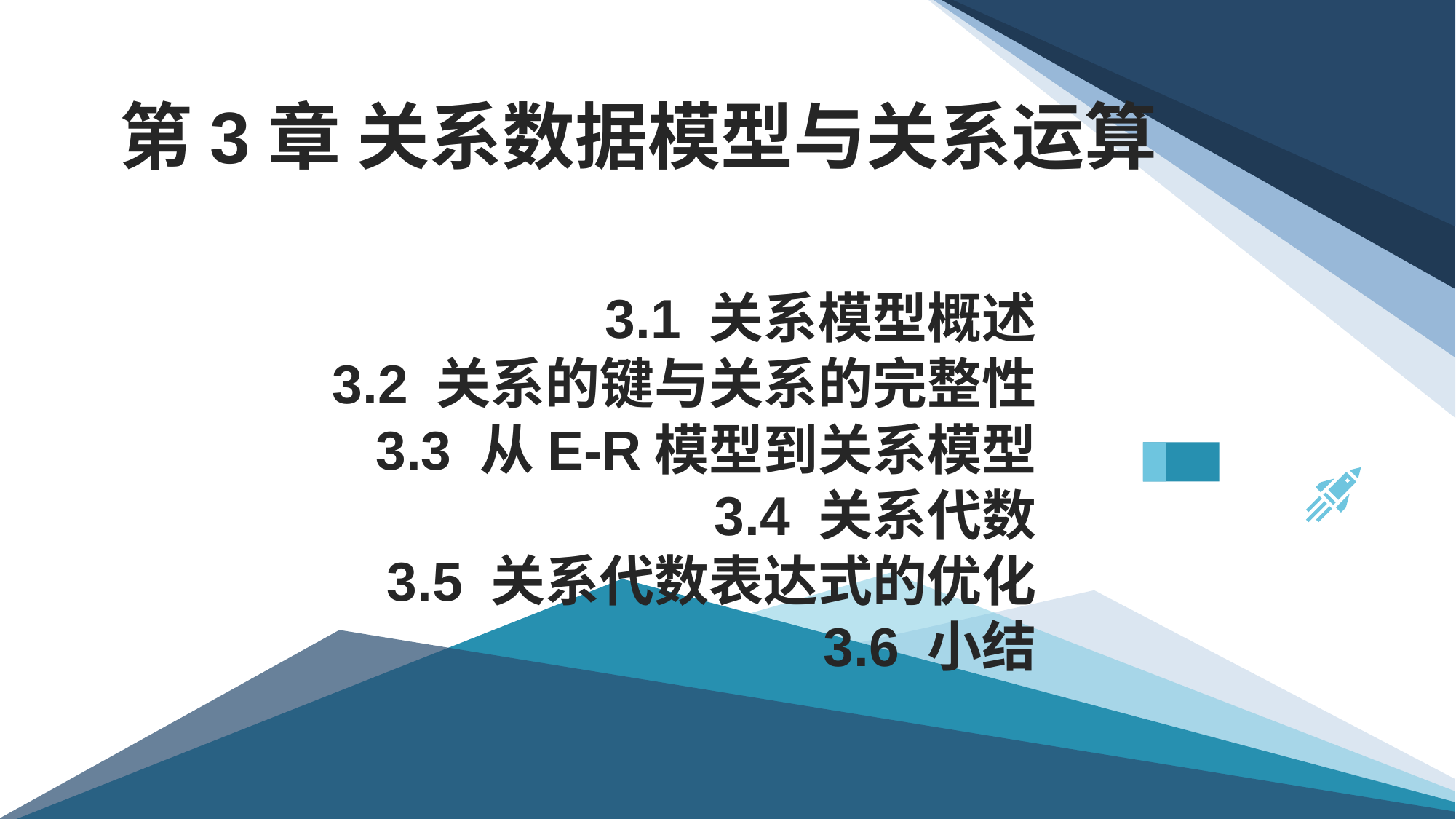

# 第3章 关系数据模型与关系运算
3.1 关系模型概述
3.2 关系的键与关系的完整性
3.3 从E-R模型到关系模型
3.4 关系代数
3.5 关系代数表达式的优化
3.6 小结